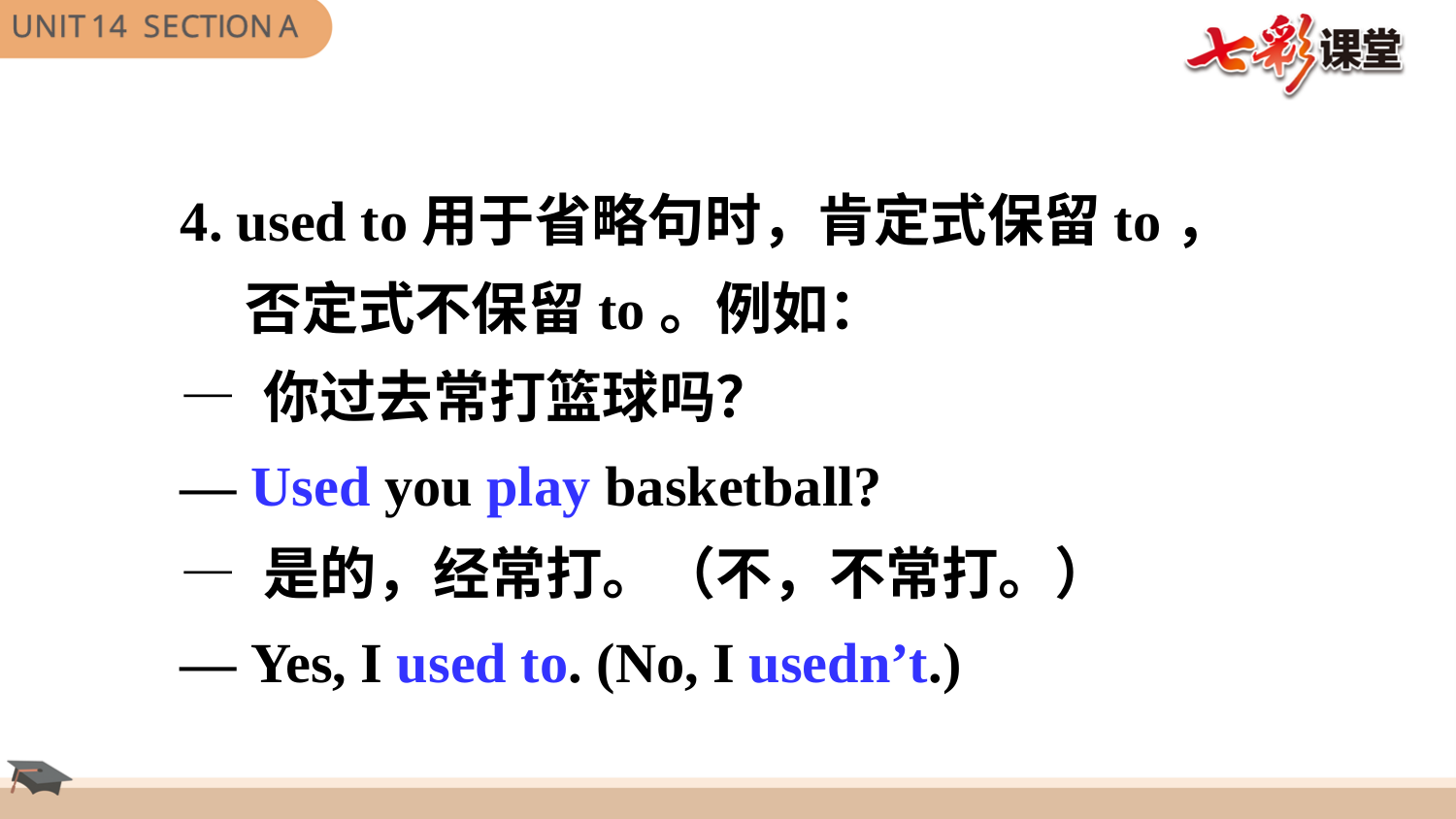

4. used to用于省略句时，肯定式保留to，
    否定式不保留to。例如：
— 你过去常打篮球吗？
— Used you play basketball?
— 是的，经常打。（不，不常打。）
— Yes, I used to. (No, I usedn’t.)